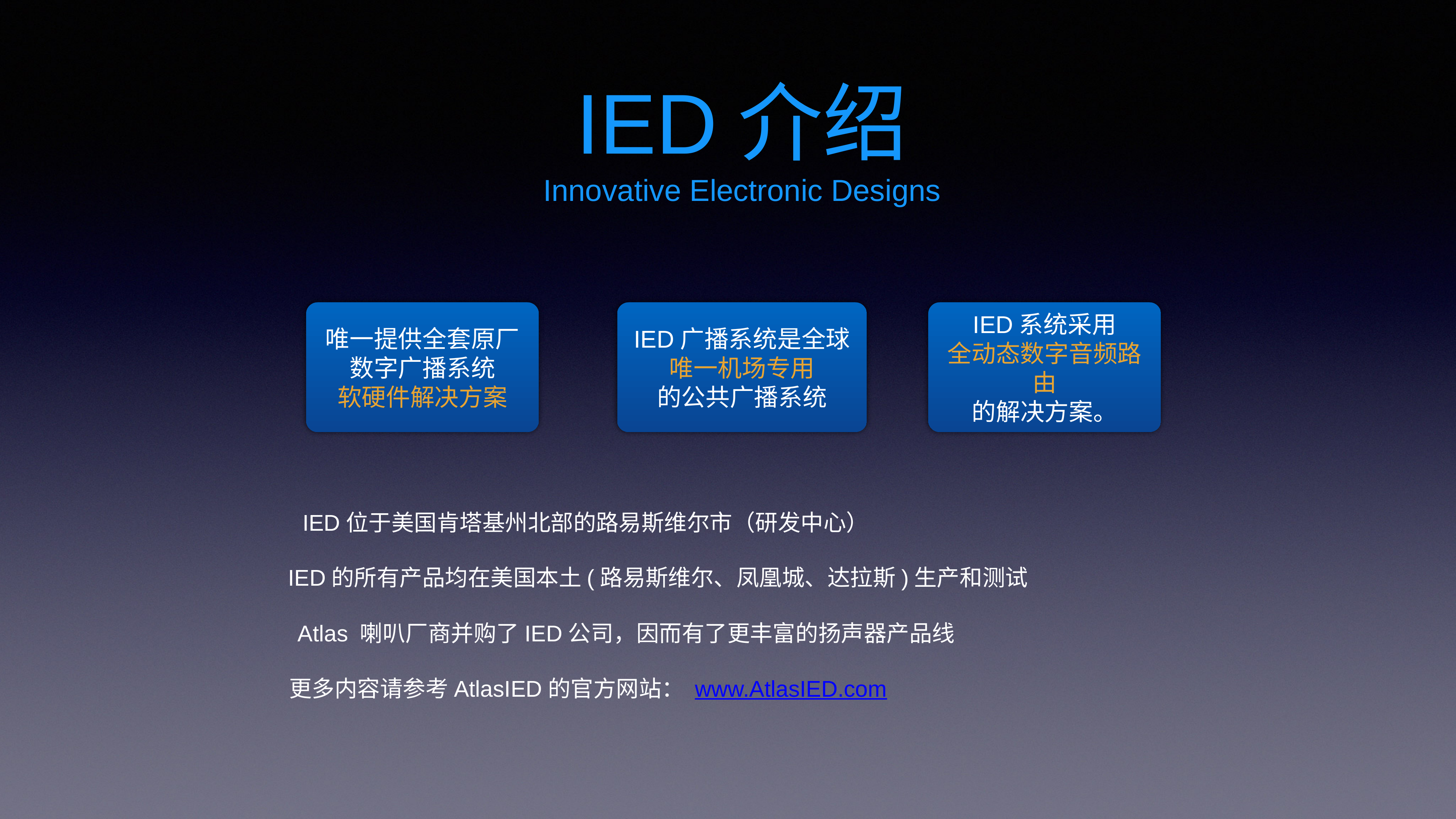

# IED介绍
Innovative Electronic Designs
唯一提供全套原厂数字广播系统
软硬件解决方案
IED广播系统是全球
唯一机场专用
的公共广播系统
IED系统采用
全动态数字音频路由
的解决方案。
IED位于美国肯塔基州北部的路易斯维尔市（研发中心）
IED的所有产品均在美国本土(路易斯维尔、凤凰城、达拉斯)生产和测试
Atlas 喇叭厂商并购了IED公司，因而有了更丰富的扬声器产品线
更多内容请参考AtlasIED的官方网站： www.AtlasIED.com